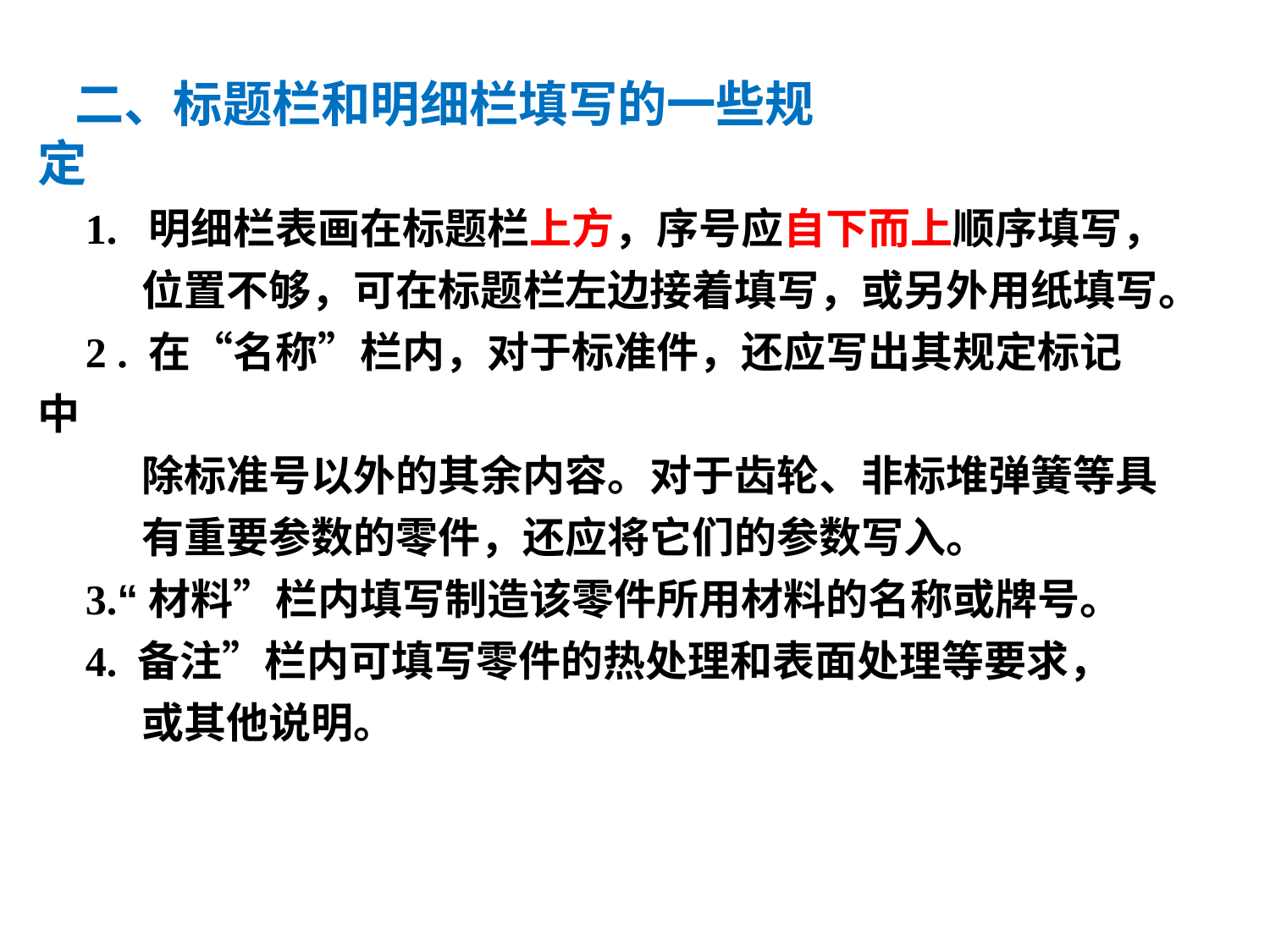

二、标题栏和明细栏填写的一些规定
 1.  明细栏表画在标题栏上方，序号应自下而上顺序填写，
      位置不够，可在标题栏左边接着填写，或另外用纸填写。
 2 . 在“名称”栏内，对于标准件，还应写出其规定标记中
      除标准号以外的其余内容。对于齿轮、非标堆弹簧等具
      有重要参数的零件，还应将它们的参数写入。
 3.“材料”栏内填写制造该零件所用材料的名称或牌号。
 4. 备注”栏内可填写零件的热处理和表面处理等要求，
      或其他说明。